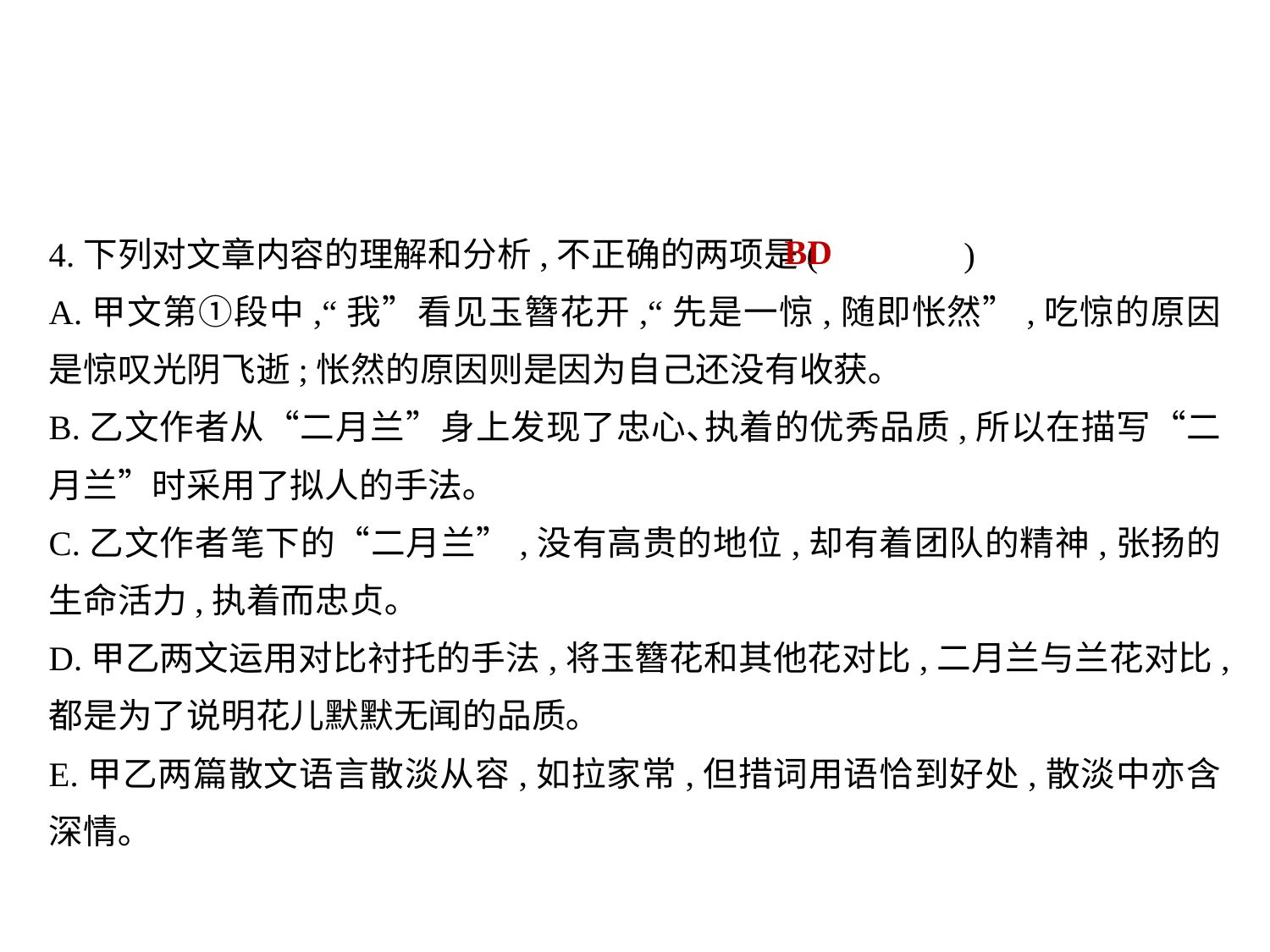

4.下列对文章内容的理解和分析,不正确的两项是(	   )
A.甲文第①段中,“我”看见玉簪花开,“先是一惊,随即怅然”,吃惊的原因是惊叹光阴飞逝;怅然的原因则是因为自己还没有收获｡
B.乙文作者从“二月兰”身上发现了忠心､执着的优秀品质,所以在描写“二月兰”时采用了拟人的手法｡
C.乙文作者笔下的“二月兰”,没有高贵的地位,却有着团队的精神,张扬的生命活力,执着而忠贞｡
D.甲乙两文运用对比衬托的手法,将玉簪花和其他花对比,二月兰与兰花对比,都是为了说明花儿默默无闻的品质｡
E.甲乙两篇散文语言散淡从容,如拉家常,但措词用语恰到好处,散淡中亦含深情｡
BD